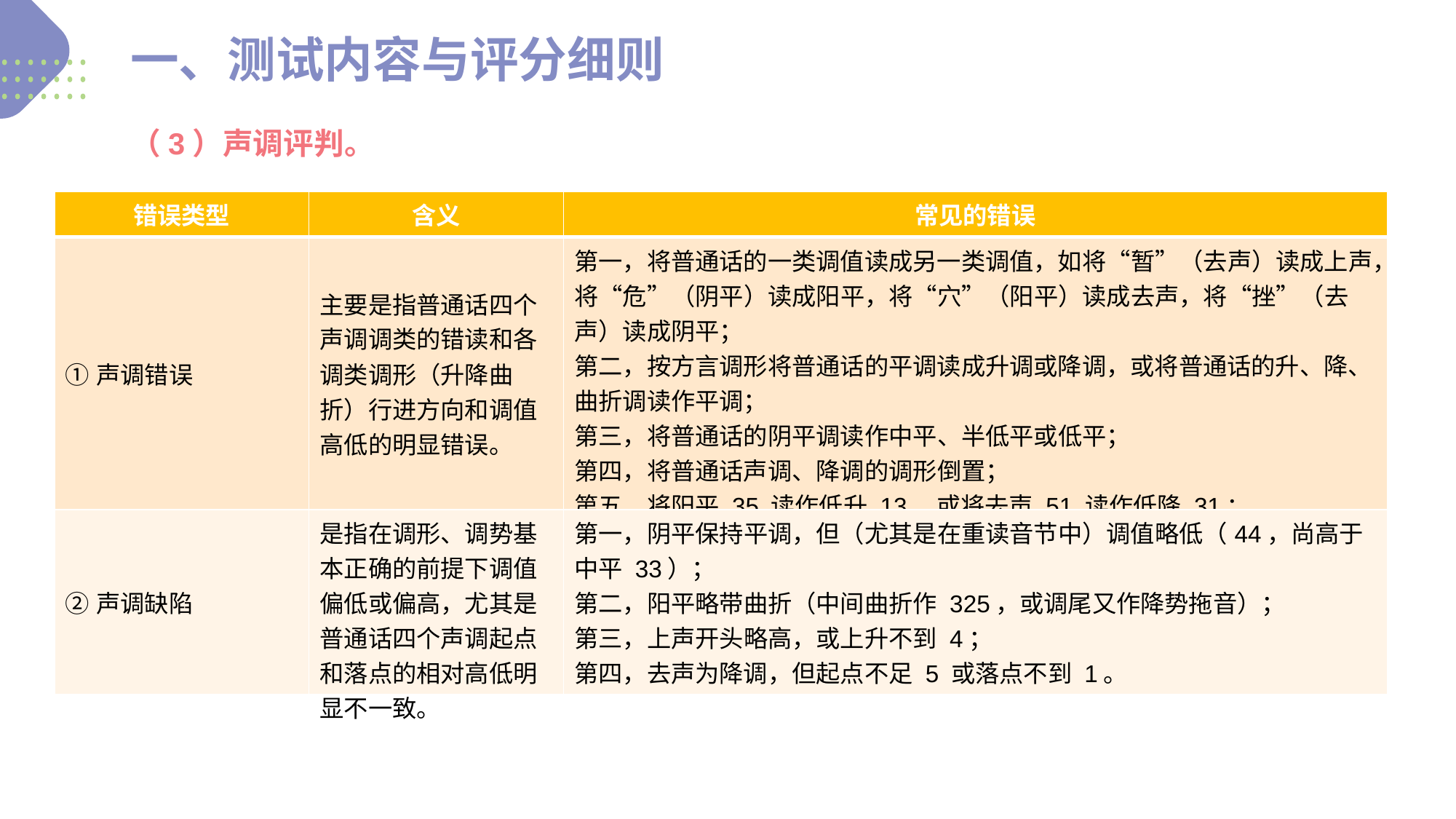

一、测试内容与评分细则

（3）声调评判。
| 错误类型 | 含义 | 常见的错误 |
| --- | --- | --- |
| ①声调错误 | 主要是指普通话四个声调调类的错读和各调类调形（升降曲折）行进方向和调值高低的明显错误。 | 第一，将普通话的一类调值读成另一类调值，如将“暂”（去声）读成上声，将“危”（阴平）读成阳平，将“穴”（阳平）读成去声，将“挫”（去声）读成阴平； 第二，按方言调形将普通话的平调读成升调或降调，或将普通话的升、降、曲折调读作平调； 第三，将普通话的阴平调读作中平、半低平或低平； 第四，将普通话声调、降调的调形倒置； 第五，将阳平 35 读作低升 13，或将去声 51 读作低降 31； 第六，上声调只降不升。 |
| ②声调缺陷 | 是指在调形、调势基本正确的前提下调值偏低或偏高，尤其是普通话四个声调起点和落点的相对高低明显不一致。 | 第一，阴平保持平调，但（尤其是在重读音节中）调值略低（44，尚高于中平 33）； 第二，阳平略带曲折（中间曲折作 325，或调尾又作降势拖音）； 第三，上声开头略高，或上升不到 4； 第四，去声为降调，但起点不足 5 或落点不到 1。 |